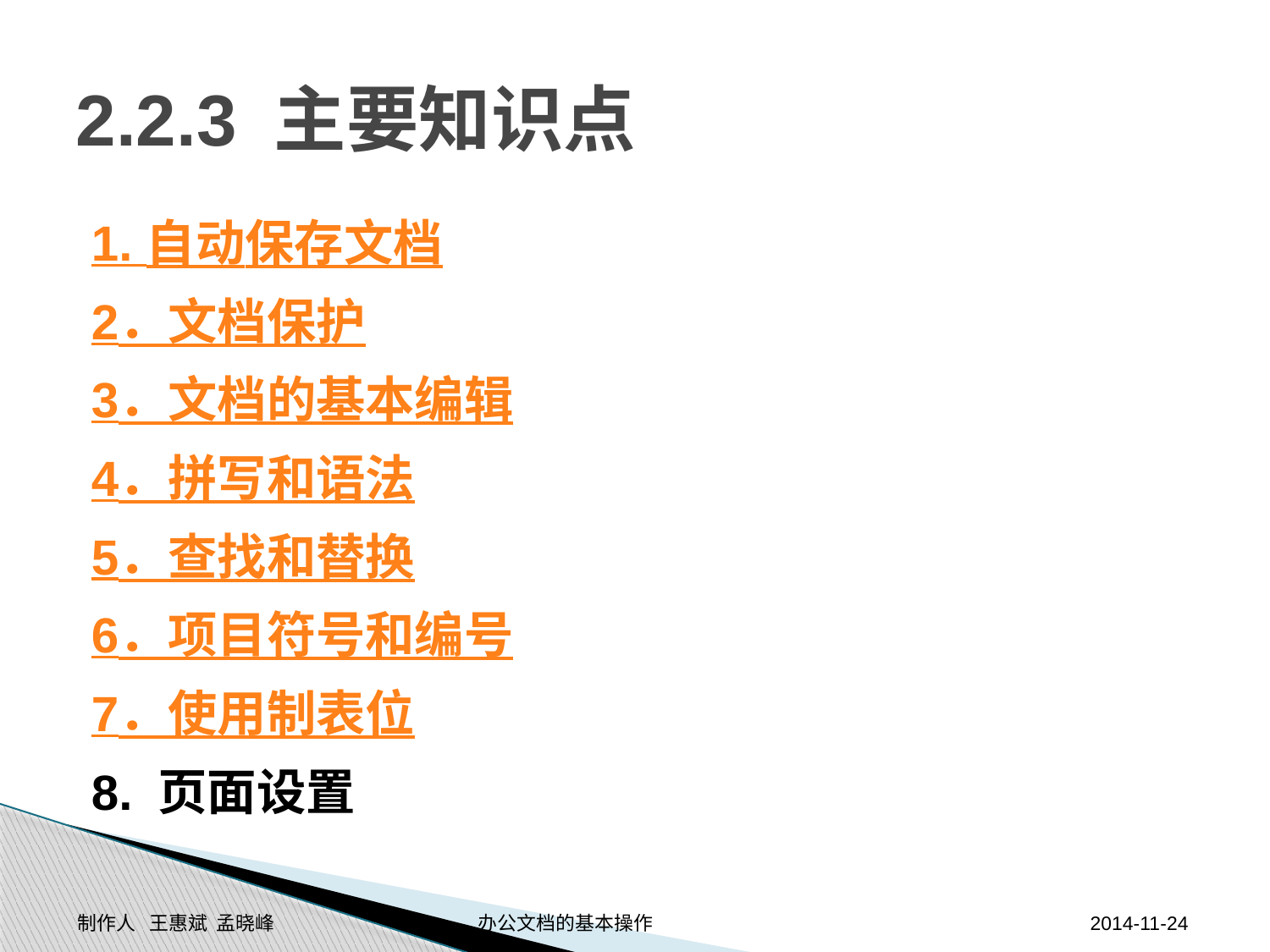

# 2.2.3 主要知识点
1. 自动保存文档
2．文档保护
3．文档的基本编辑
4．拼写和语法
5．查找和替换
6．项目符号和编号
7．使用制表位
8. 页面设置

制作人   王惠斌  孟晓峰                                              办公文档的基本操作
2014-11-24